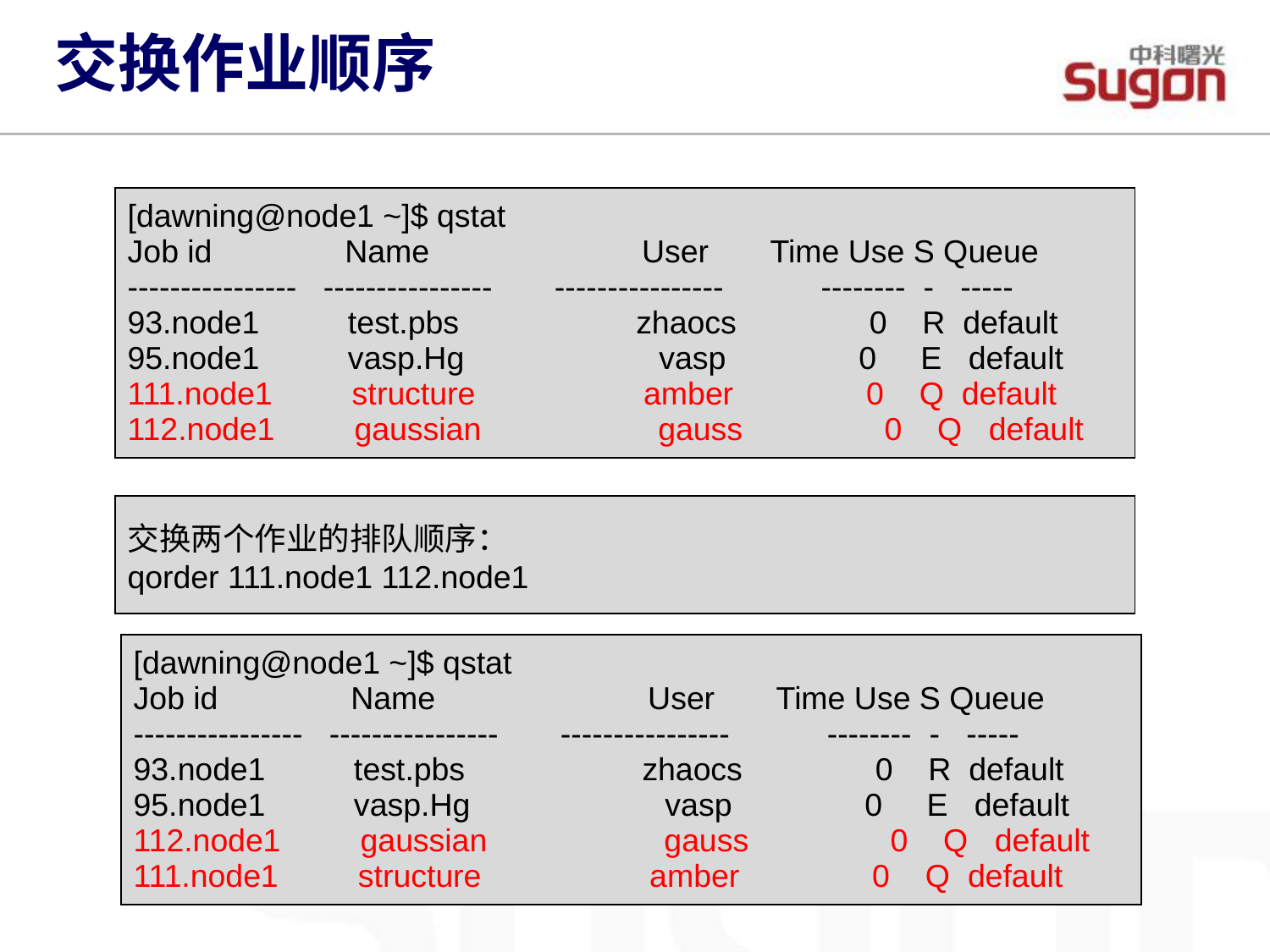

交换作业顺序
| [dawning@node1 ~]$ qstat Job id Name User Time Use S Queue ---------------- ---------------- ---------------- -------- - ----- 93.node1 test.pbs zhaocs 0 R default 95.node1 vasp.Hg vasp 0 E default 111.node1 structure amber 0 Q default 112.node1 gaussian gauss 0 Q default |
| --- |
| 交换两个作业的排队顺序： qorder 111.node1 112.node1 |
| --- |
| [dawning@node1 ~]$ qstat Job id Name User Time Use S Queue ---------------- ---------------- ---------------- -------- - ----- 93.node1 test.pbs zhaocs 0 R default 95.node1 vasp.Hg vasp 0 E default 112.node1 gaussian gauss 0 Q default 111.node1 structure amber 0 Q default |
| --- |